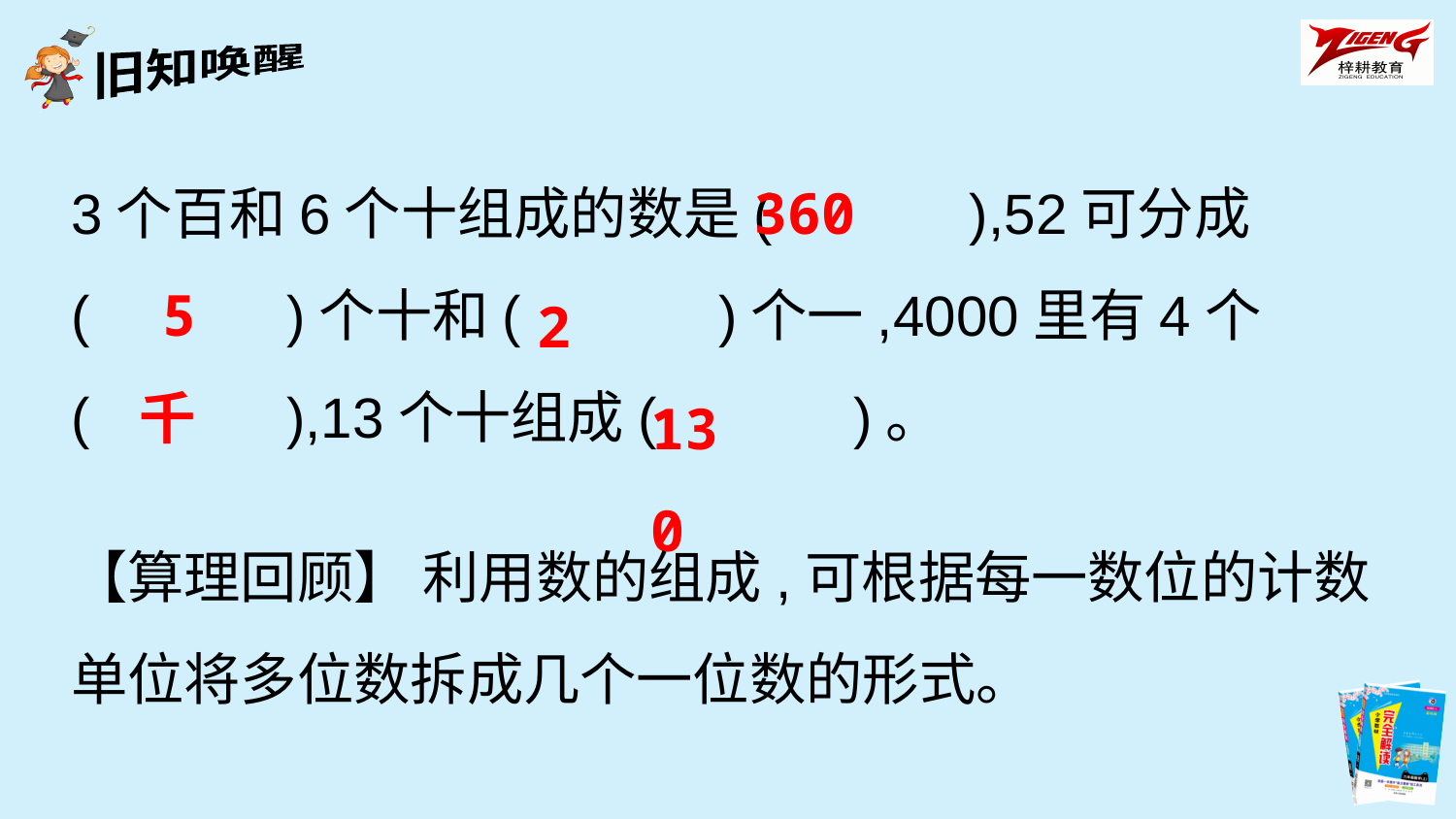

3个百和6个十组成的数是(　　　),52可分成(　　　)个十和(　　　)个一,4000里有4个(　　　),13个十组成(　　　)。
360
5
2
千
130
【算理回顾】 利用数的组成,可根据每一数位的计数单位将多位数拆成几个一位数的形式。